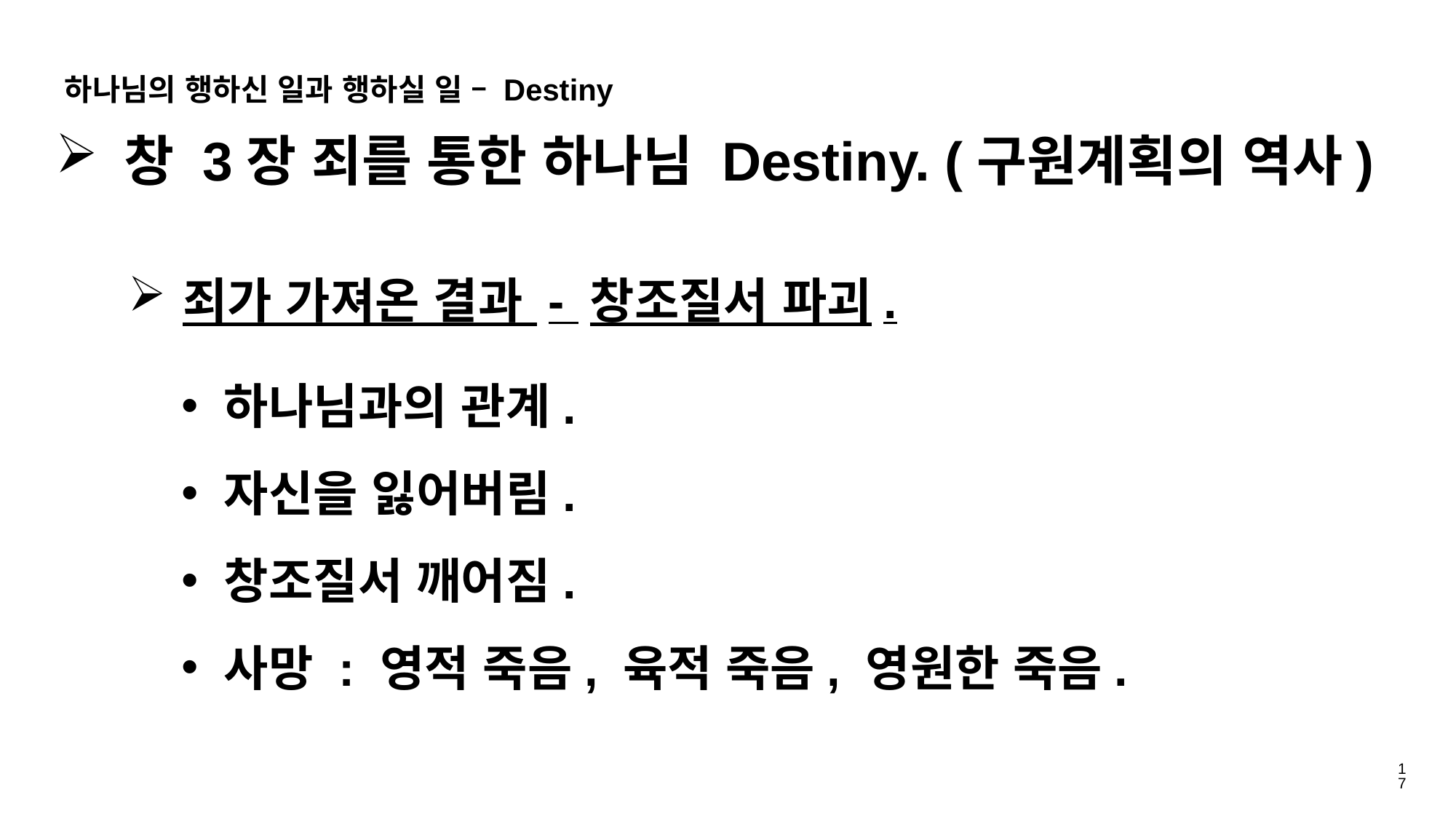

하나님의 행하신 일과 행하실 일 – Destiny
창 3장 죄를 통한 하나님 Destiny. (구원계획의 역사)
죄가 가져온 결과 - 창조질서 파괴.
 하나님과의 관계.
 자신을 잃어버림.
 창조질서 깨어짐.
 사망 : 영적 죽음, 육적 죽음, 영원한 죽음.

17